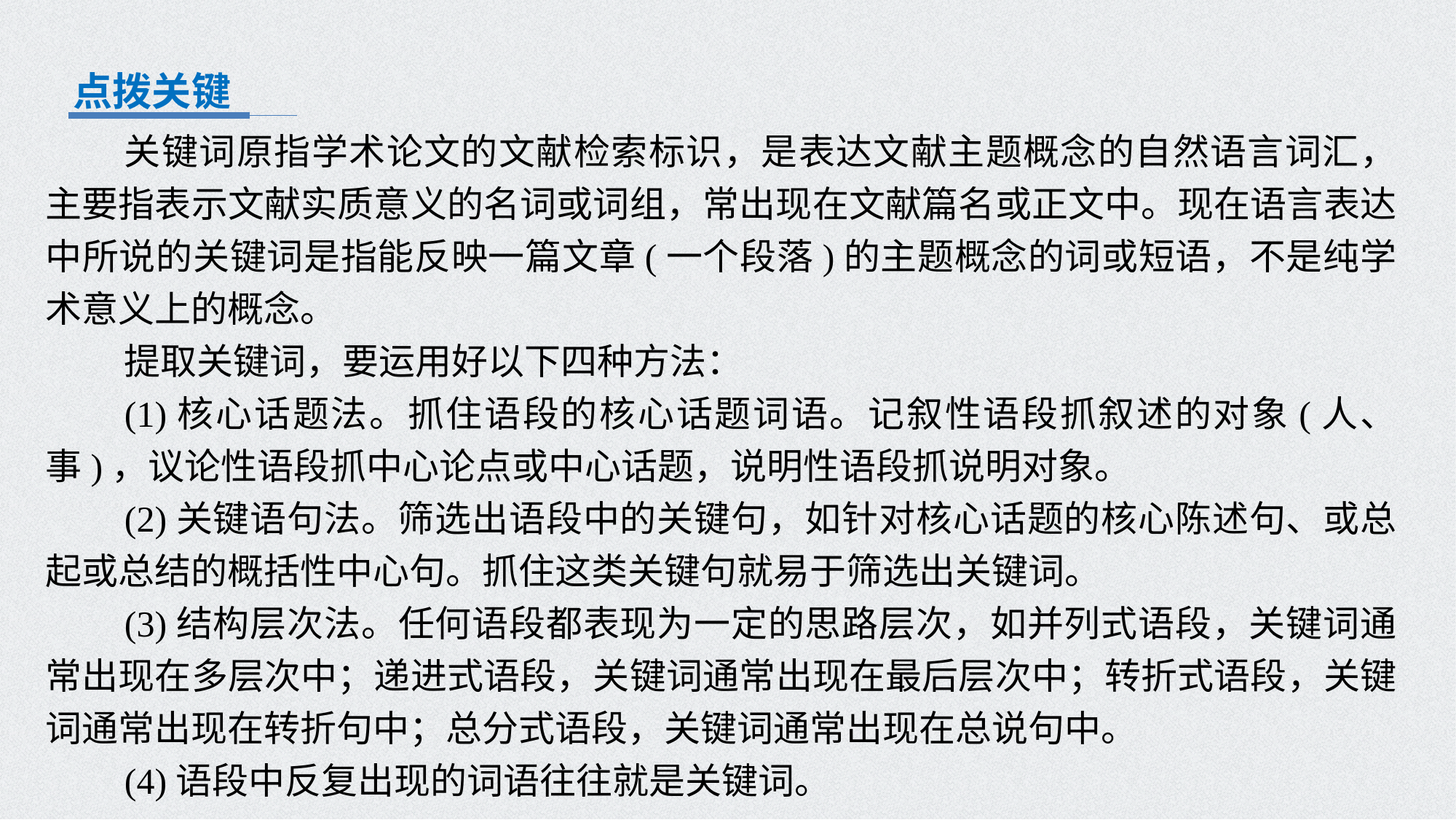

点拨关键
关键词原指学术论文的文献检索标识，是表达文献主题概念的自然语言词汇，主要指表示文献实质意义的名词或词组，常出现在文献篇名或正文中。现在语言表达中所说的关键词是指能反映一篇文章(一个段落)的主题概念的词或短语，不是纯学术意义上的概念。
提取关键词，要运用好以下四种方法：
(1)核心话题法。抓住语段的核心话题词语。记叙性语段抓叙述的对象(人、事)，议论性语段抓中心论点或中心话题，说明性语段抓说明对象。
(2)关键语句法。筛选出语段中的关键句，如针对核心话题的核心陈述句、或总起或总结的概括性中心句。抓住这类关键句就易于筛选出关键词。
(3)结构层次法。任何语段都表现为一定的思路层次，如并列式语段，关键词通常出现在多层次中；递进式语段，关键词通常出现在最后层次中；转折式语段，关键词通常出现在转折句中；总分式语段，关键词通常出现在总说句中。
(4)语段中反复出现的词语往往就是关键词。